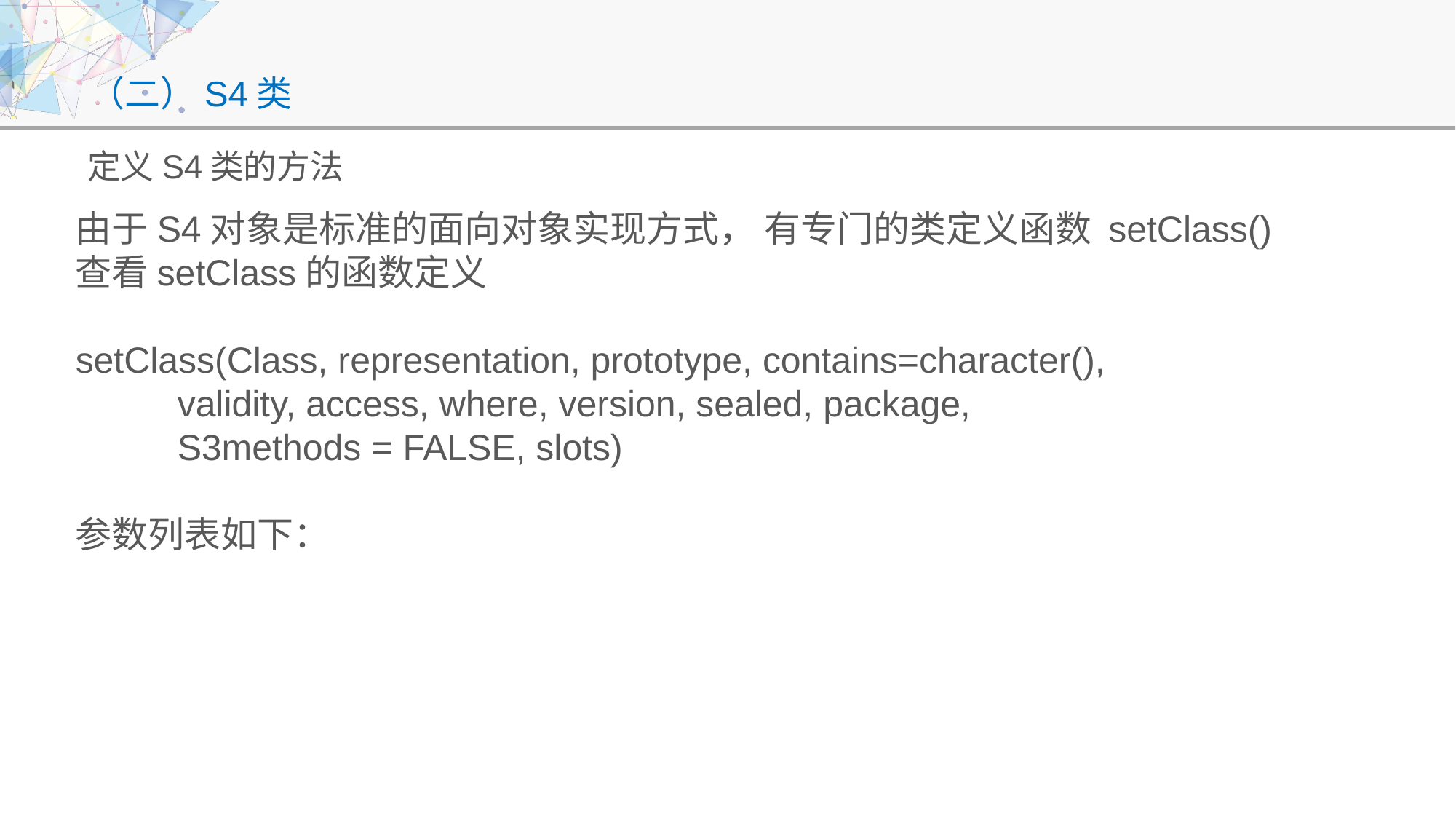

# （二）S4类
定义S4类的方法
由于S4对象是标准的面向对象实现方式， 有专门的类定义函数 setClass()
查看setClass的函数定义

setClass(Class, representation, prototype, contains=character(),
          validity, access, where, version, sealed, package,
          S3methods = FALSE, slots)

参数列表如下：